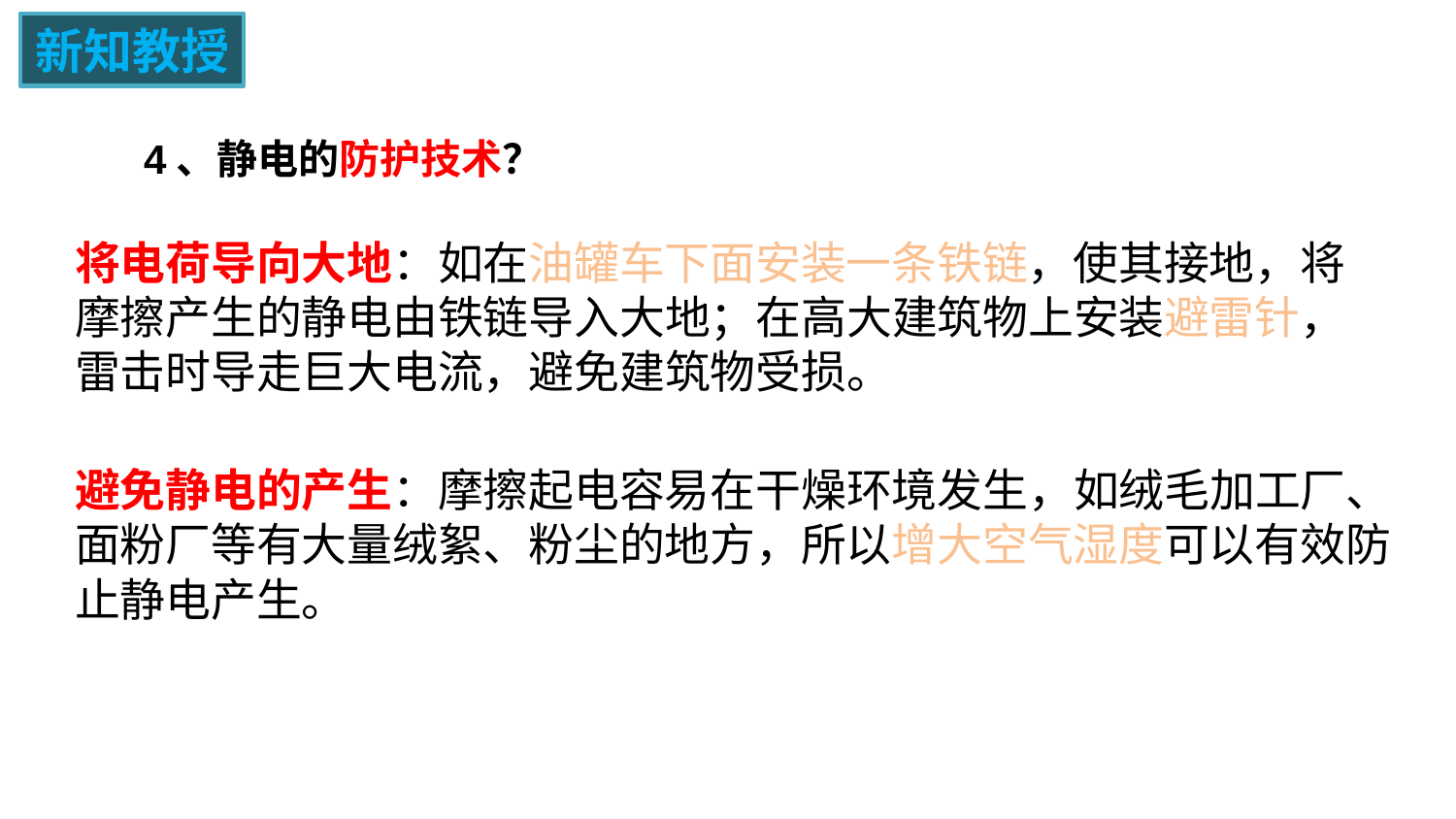

新知教授
4、静电的防护技术？
将电荷导向大地：如在油罐车下面安装一条铁链，使其接地，将摩擦产生的静电由铁链导入大地；在高大建筑物上安装避雷针，雷击时导走巨大电流，避免建筑物受损。
避免静电的产生：摩擦起电容易在干燥环境发生，如绒毛加工厂、面粉厂等有大量绒絮、粉尘的地方，所以增大空气湿度可以有效防止静电产生。